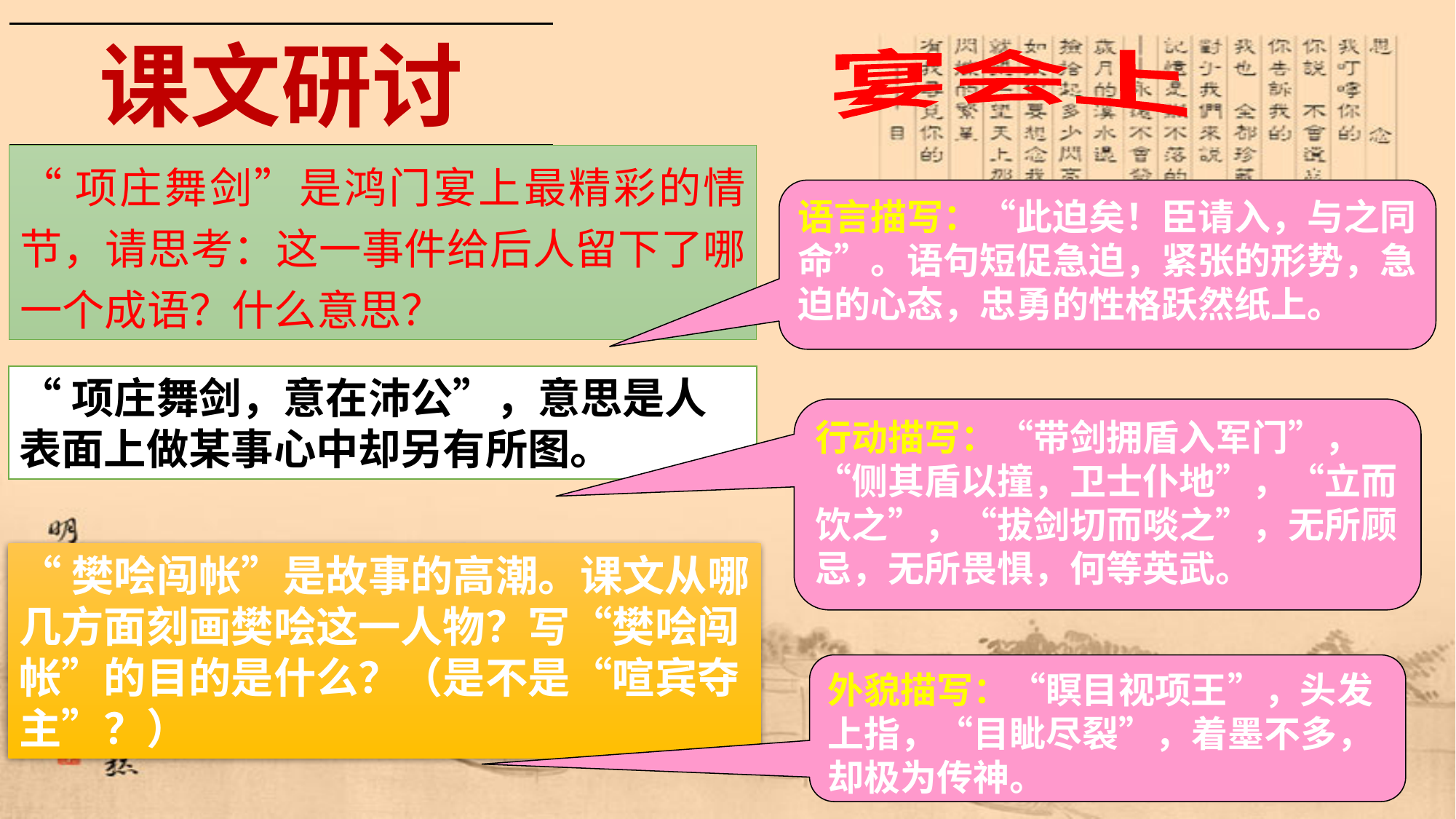

课文研讨
宴会上
“项庄舞剑”是鸿门宴上最精彩的情节，请思考：这一事件给后人留下了哪一个成语？什么意思？
语言描写：“此迫矣！臣请入，与之同命”。语句短促急迫，紧张的形势，急迫的心态，忠勇的性格跃然纸上。
“项庄舞剑，意在沛公”，意思是人表面上做某事心中却另有所图。
行动描写：“带剑拥盾入军门”，“侧其盾以撞，卫士仆地”，“立而饮之”，“拔剑切而啖之”，无所顾忌，无所畏惧，何等英武。
“樊哙闯帐”是故事的高潮。课文从哪几方面刻画樊哙这一人物？写“樊哙闯帐”的目的是什么？（是不是“喧宾夺主”？）
外貌描写：“瞑目视项王”，头发上指，“目眦尽裂”，着墨不多，却极为传神。